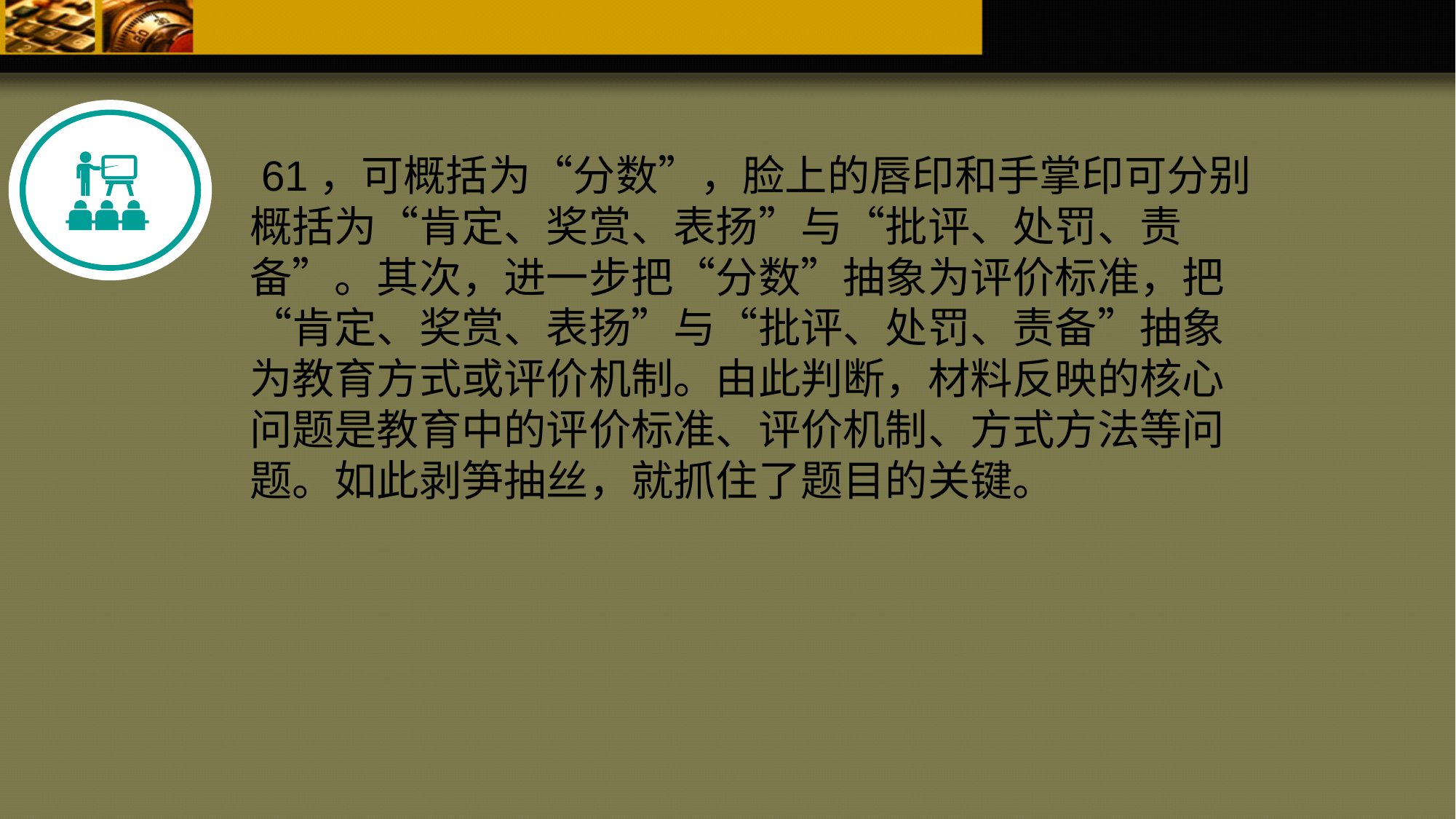

61，可概括为“分数”，脸上的唇印和手掌印可分别概括为“肯定、奖赏、表扬”与“批评、处罚、责备”。其次，进一步把“分数”抽象为评价标准，把“肯定、奖赏、表扬”与“批评、处罚、责备”抽象为教育方式或评价机制。由此判断，材料反映的核心问题是教育中的评价标准、评价机制、方式方法等问题。如此剥笋抽丝，就抓住了题目的关键。